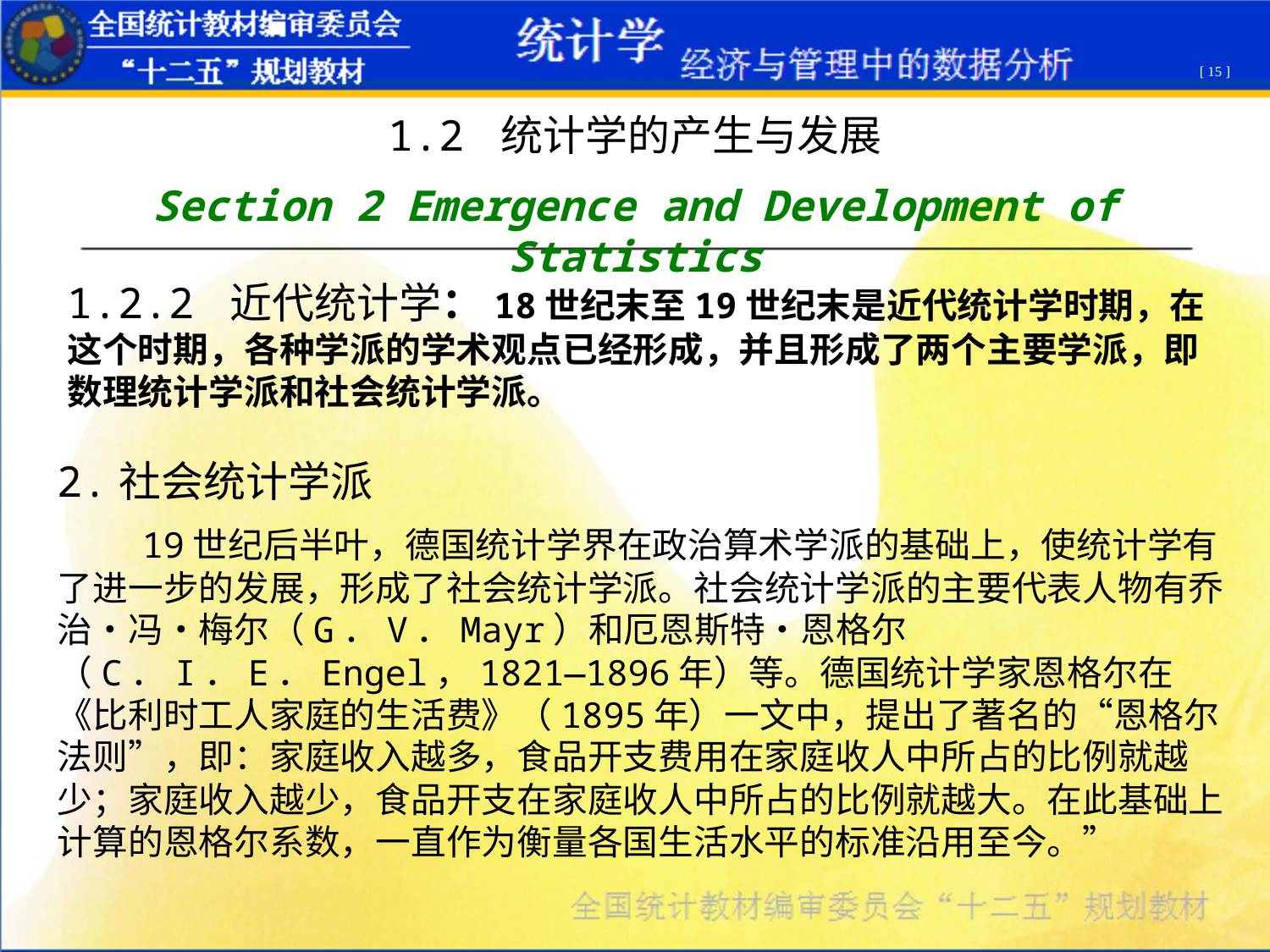

[ 15 ]
1.2 统计学的产生与发展
Section 2 Emergence and Development of Statistics
1.2.2 近代统计学：18世纪末至19世纪末是近代统计学时期，在这个时期，各种学派的学术观点已经形成，并且形成了两个主要学派，即数理统计学派和社会统计学派。
2.社会统计学派
    19世纪后半叶，德国统计学界在政治算术学派的基础上，使统计学有了进一步的发展，形成了社会统计学派。社会统计学派的主要代表人物有乔治•冯•梅尔（G．V．Mayr）和厄恩斯特•恩格尔（C．I．E．Engel，1821—1896年）等。德国统计学家恩格尔在《比利时工人家庭的生活费》（1895年）一文中，提出了著名的“恩格尔法则”，即：家庭收入越多，食品开支费用在家庭收人中所占的比例就越少；家庭收入越少，食品开支在家庭收人中所占的比例就越大。在此基础上计算的恩格尔系数，一直作为衡量各国生活水平的标准沿用至今。”